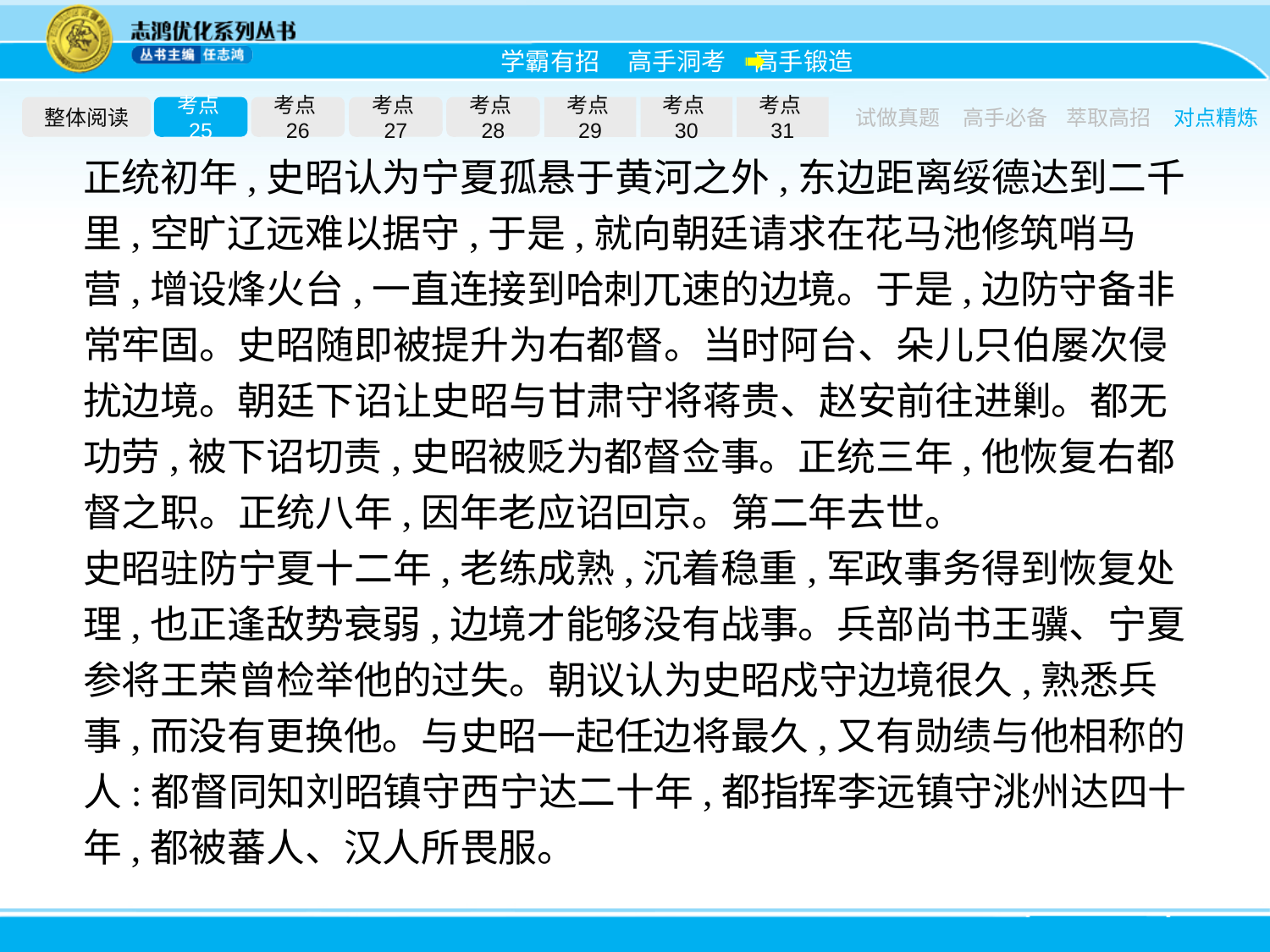

整体阅读
考点25
考点26
考点27
考点28
考点29
考点30
考点31
试做真题
高手必备
萃取高招
对点精炼
正统初年,史昭认为宁夏孤悬于黄河之外,东边距离绥德达到二千里,空旷辽远难以据守,于是,就向朝廷请求在花马池修筑哨马营,增设烽火台,一直连接到哈刺兀速的边境。于是,边防守备非常牢固。史昭随即被提升为右都督。当时阿台、朵儿只伯屡次侵扰边境。朝廷下诏让史昭与甘肃守将蒋贵、赵安前往进剿。都无功劳,被下诏切责,史昭被贬为都督佥事。正统三年,他恢复右都督之职。正统八年,因年老应诏回京。第二年去世。
史昭驻防宁夏十二年,老练成熟,沉着稳重,军政事务得到恢复处理,也正逢敌势衰弱,边境才能够没有战事。兵部尚书王骥、宁夏参将王荣曾检举他的过失。朝议认为史昭戍守边境很久,熟悉兵事,而没有更换他。与史昭一起任边将最久,又有勋绩与他相称的人:都督同知刘昭镇守西宁达二十年,都指挥李远镇守洮州达四十年,都被蕃人、汉人所畏服。